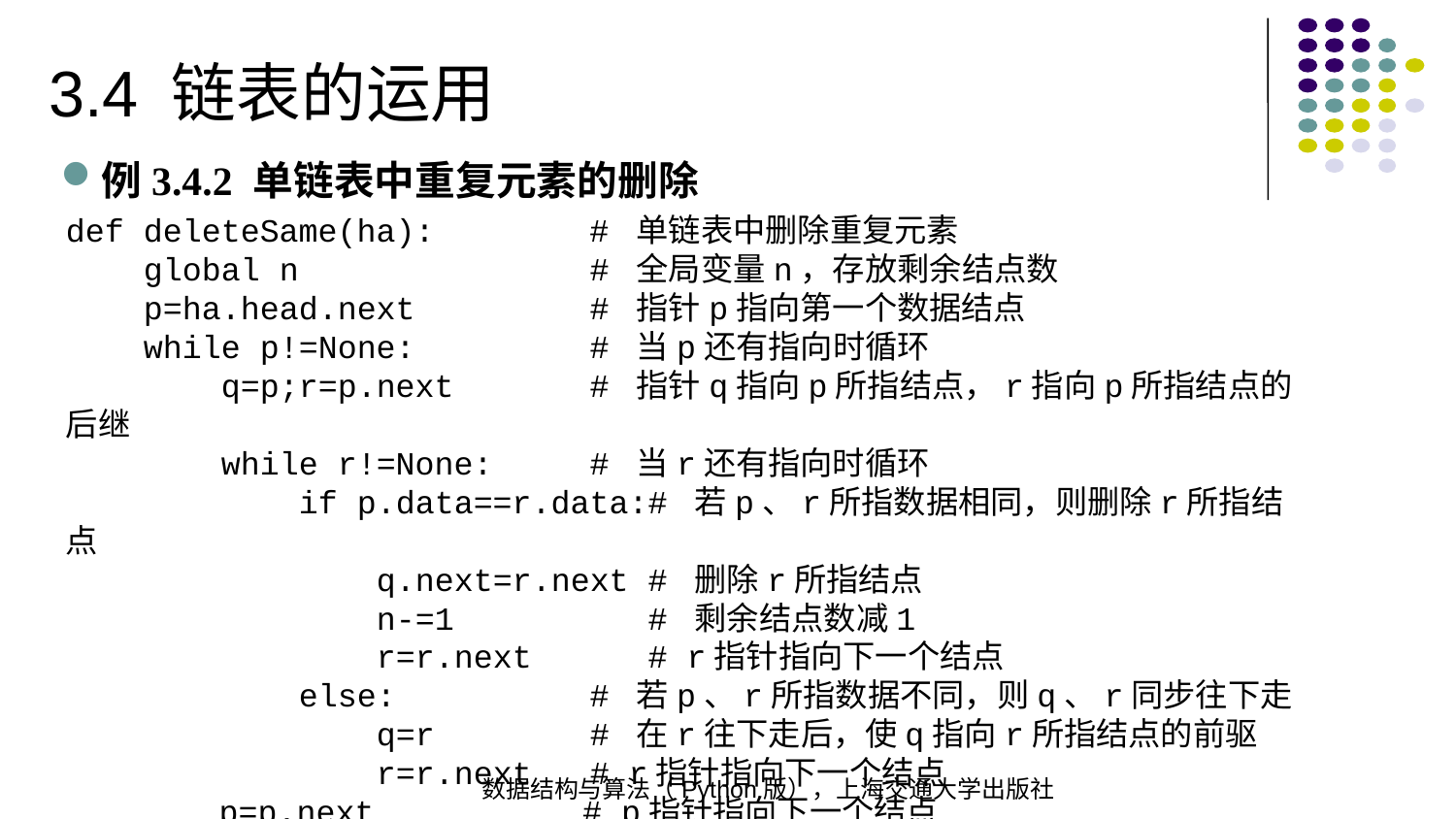

3.4 链表的运用
例3.4.2 单链表中重复元素的删除
def deleteSame(ha):        # 单链表中删除重复元素
    global n               # 全局变量n，存放剩余结点数
    p=ha.head.next         # 指针p指向第一个数据结点
    while p!=None:         # 当p还有指向时循环
        q=p;r=p.next       # 指针q指向p所指结点，r指向p所指结点的后继
        while r!=None:     # 当r还有指向时循环
            if p.data==r.data:# 若p、r所指数据相同，则删除r所指结点
                q.next=r.next # 删除r所指结点
                n-=1          # 剩余结点数减1
                r=r.next      # r指针指向下一个结点
            else:          # 若p、r所指数据不同，则q、r同步往下走
                q=r        # 在r往下走后，使q指向r所指结点的前驱
                r=r.next   # r指针指向下一个结点
            p=p.next                          # p指针指向下一个结点